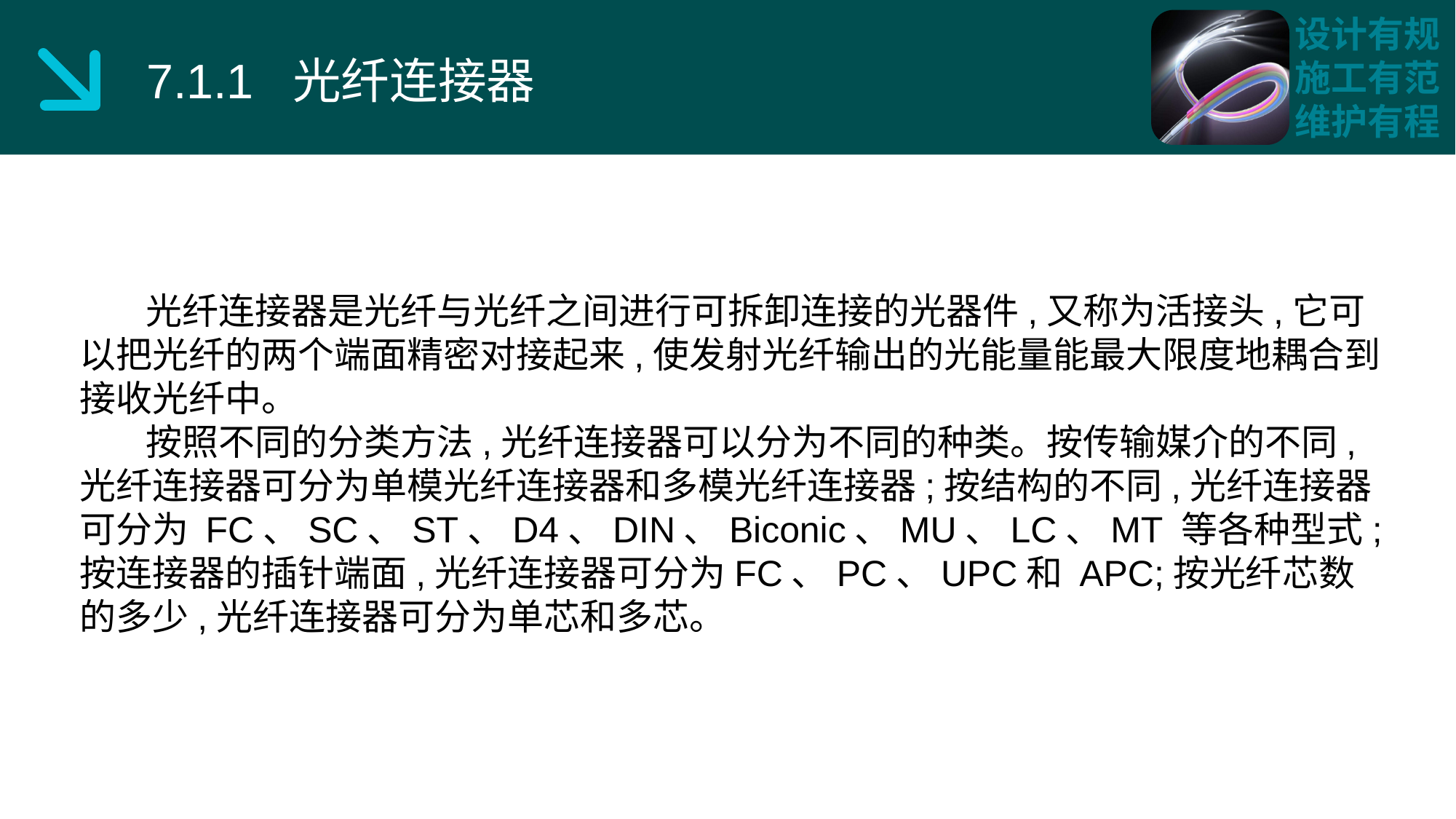

7.1.1  光纤连接器

       光纤连接器是光纤与光纤之间进行可拆卸连接的光器件,又称为活接头,它可以把光纤的两个端面精密对接起来,使发射光纤输出的光能量能最大限度地耦合到接收光纤中。
       按照不同的分类方法,光纤连接器可以分为不同的种类。按传输媒介的不同,光纤连接器可分为单模光纤连接器和多模光纤连接器;按结构的不同,光纤连接器可分为 FC、SC、ST、D4、DIN、Biconic、MU、LC、MT 等各种型式;按连接器的插针端面,光纤连接器可分为FC、PC、UPC和 APC;按光纤芯数的多少,光纤连接器可分为单芯和多芯。